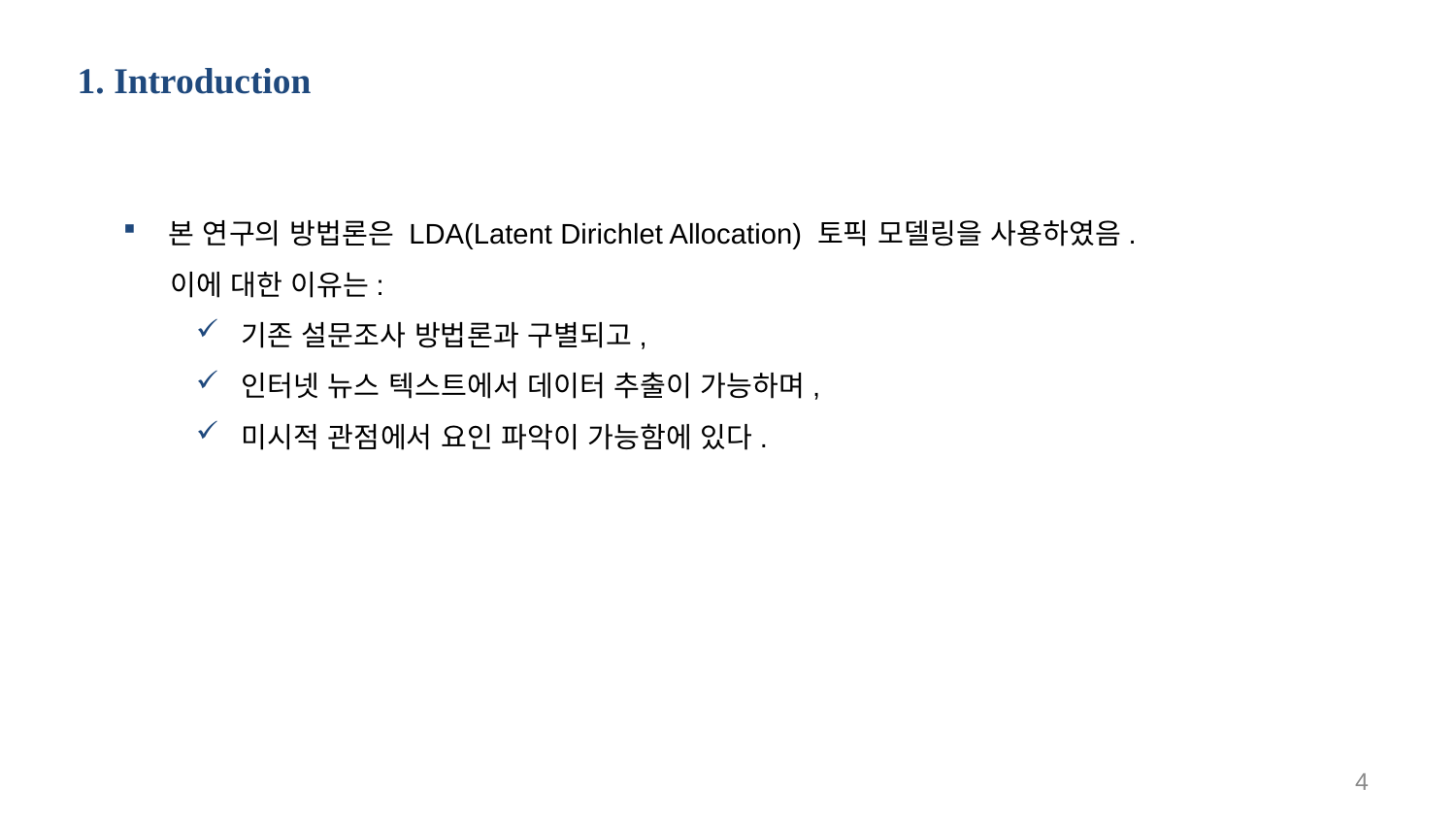

1. Introduction
본 연구의 방법론은 LDA(Latent Dirichlet Allocation) 토픽 모델링을 사용하였음.
     이에 대한 이유는:
기존 설문조사 방법론과 구별되고,
인터넷 뉴스 텍스트에서 데이터 추출이 가능하며,
미시적 관점에서 요인 파악이 가능함에 있다.
4